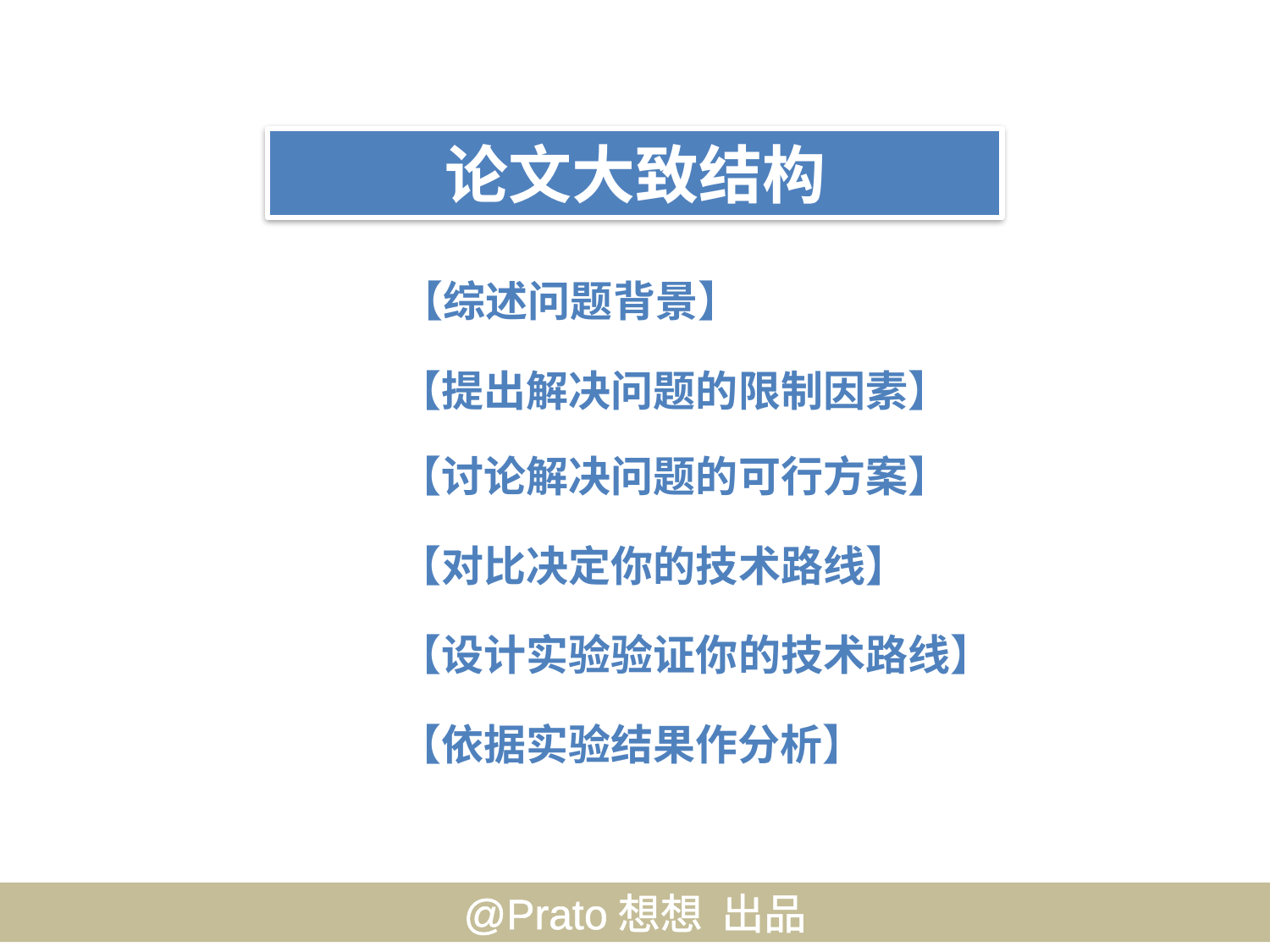

论文大致结构
【综述问题背景】
【提出解决问题的限制因素】
【讨论解决问题的可行方案】
【对比决定你的技术路线】
【设计实验验证你的技术路线】
【依据实验结果作分析】
@Prato想想  出品